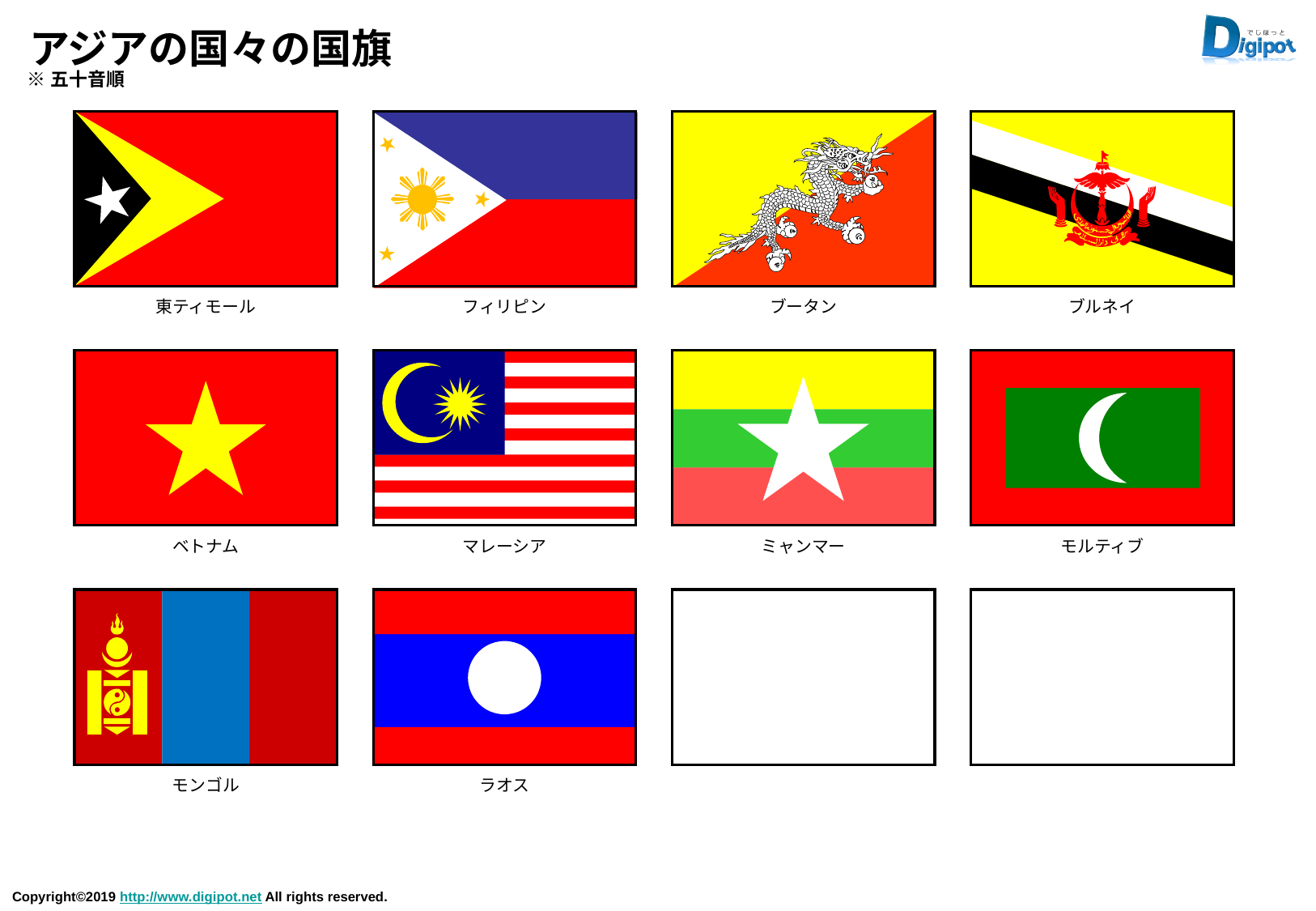

# アジアの国々の国旗
※五十音順

東ティモール
フィリピン
ブータン
ブルネイ

ベトナム
マレーシア
ミャンマー
モルティブ

モンゴル
ラオス